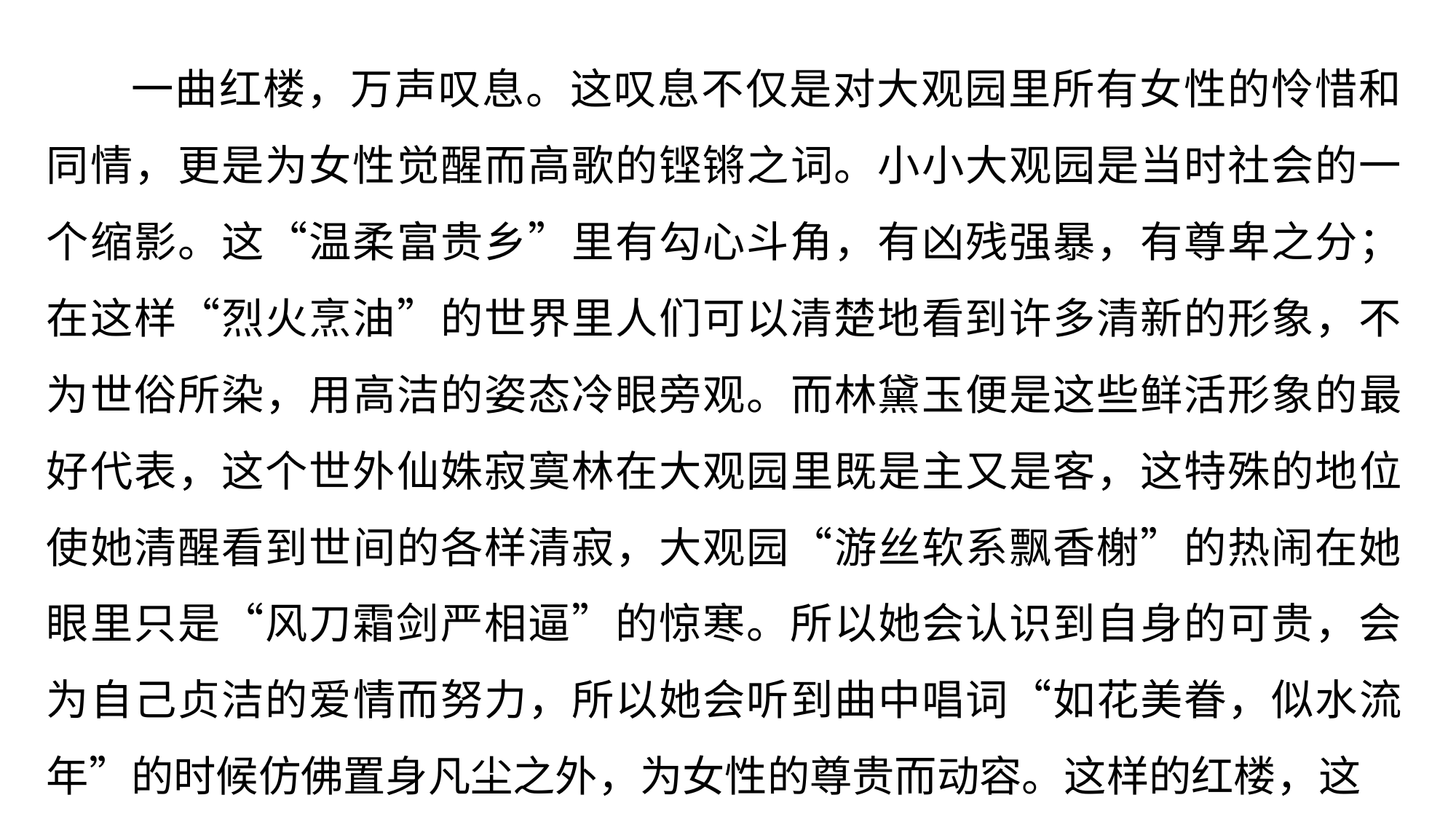

一曲红楼，万声叹息。这叹息不仅是对大观园里所有女性的怜惜和同情，更是为女性觉醒而高歌的铿锵之词。小小大观园是当时社会的一个缩影。这“温柔富贵乡”里有勾心斗角，有凶残强暴，有尊卑之分；在这样“烈火烹油”的世界里人们可以清楚地看到许多清新的形象，不为世俗所染，用高洁的姿态冷眼旁观。而林黛玉便是这些鲜活形象的最好代表，这个世外仙姝寂寞林在大观园里既是主又是客，这特殊的地位使她清醒看到世间的各样清寂，大观园“游丝软系飘香榭”的热闹在她眼里只是“风刀霜剑严相逼”的惊寒。所以她会认识到自身的可贵，会为自己贞洁的爱情而努力，所以她会听到曲中唱词“如花美眷，似水流年”的时候仿佛置身凡尘之外，为女性的尊贵而动容。这样的红楼，这